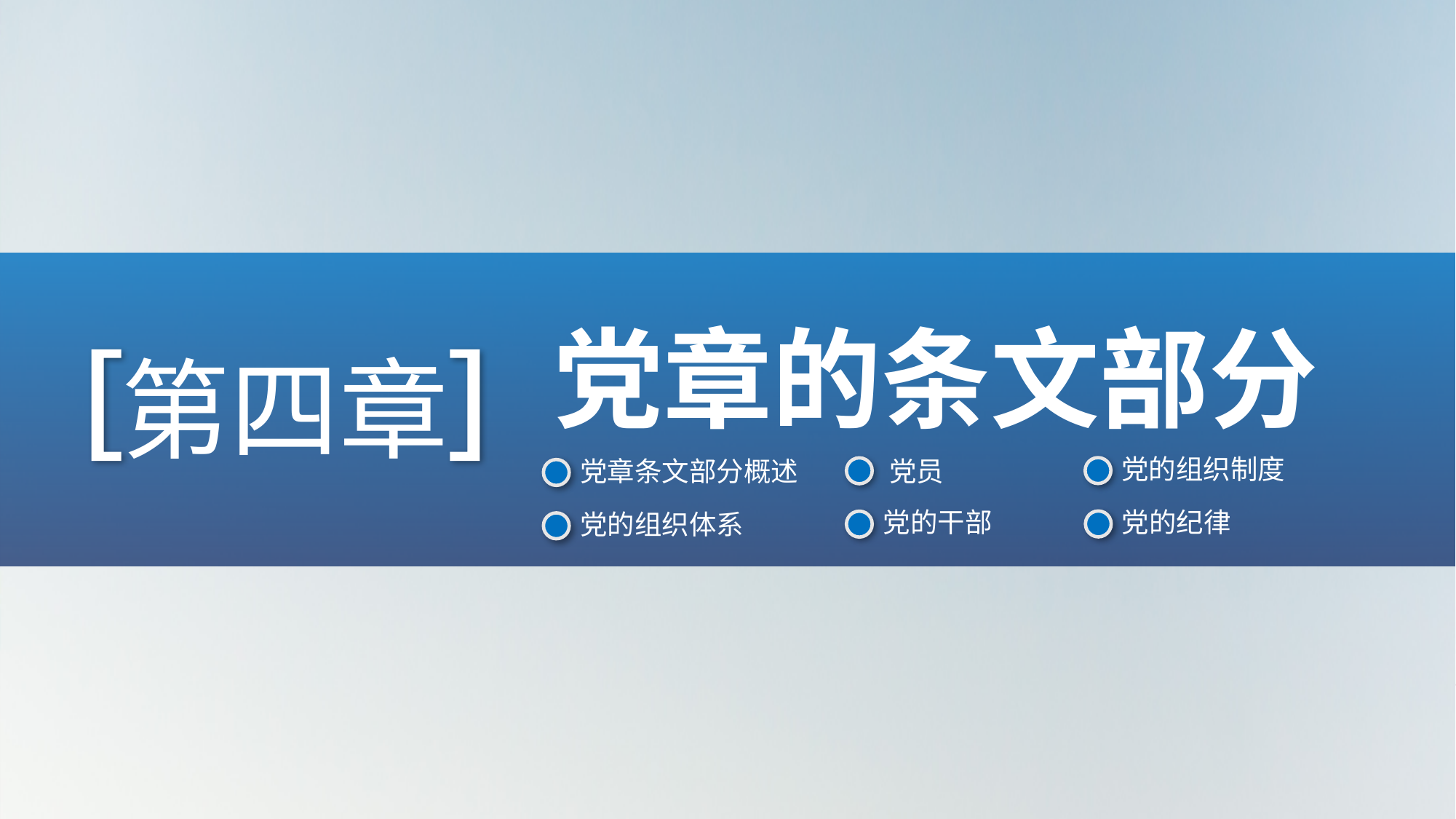

党章的条文部分
第四章

党的组织制度

党章条文部分概述

党员

党的纪律

党的干部

党的组织体系